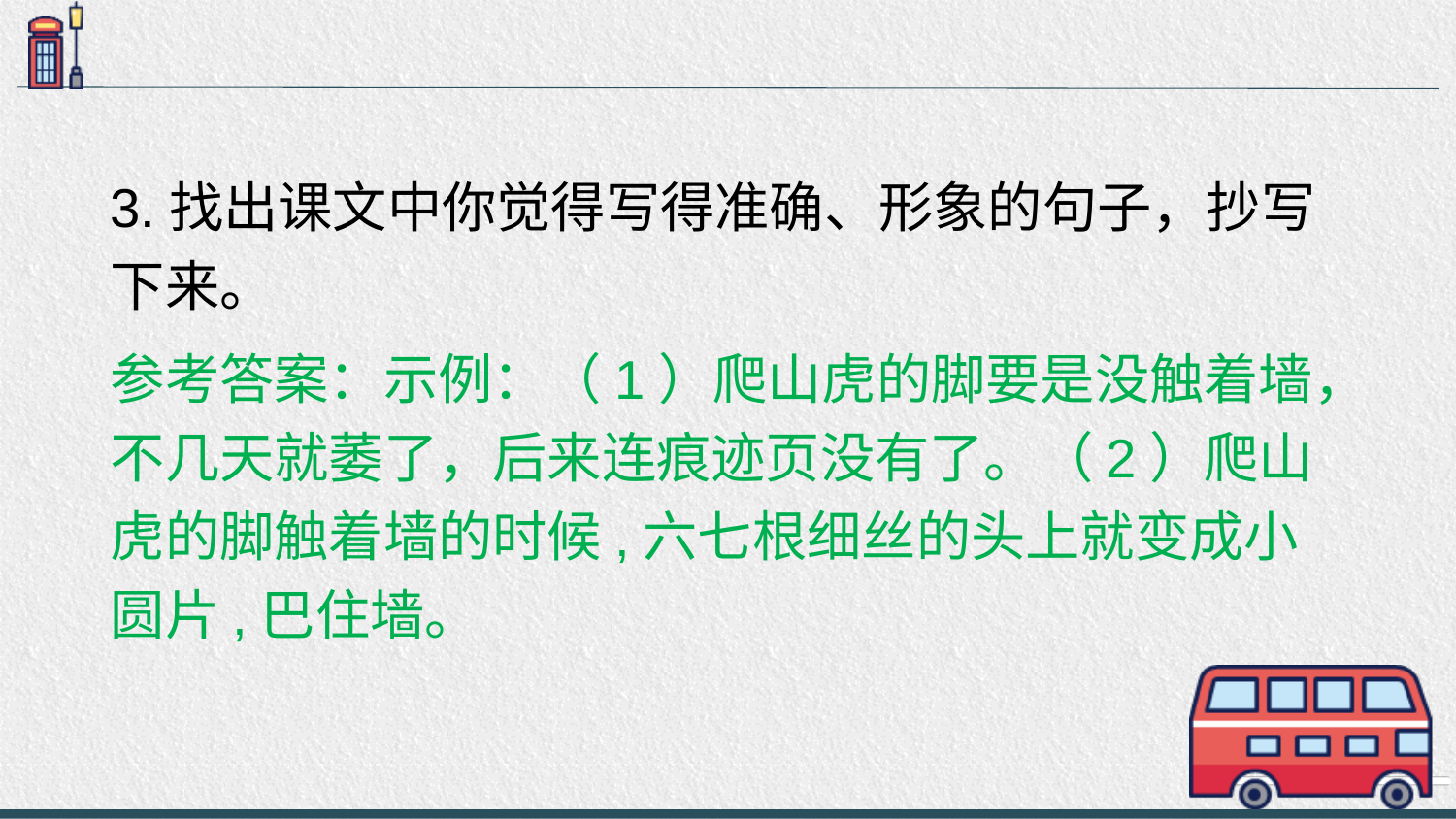

3.找出课文中你觉得写得准确、形象的句子，抄写下来。
参考答案：示例：（1）爬山虎的脚要是没触着墙，不几天就萎了，后来连痕迹页没有了。（2）爬山虎的脚触着墙的时候,六七根细丝的头上就变成小圆片,巴住墙。